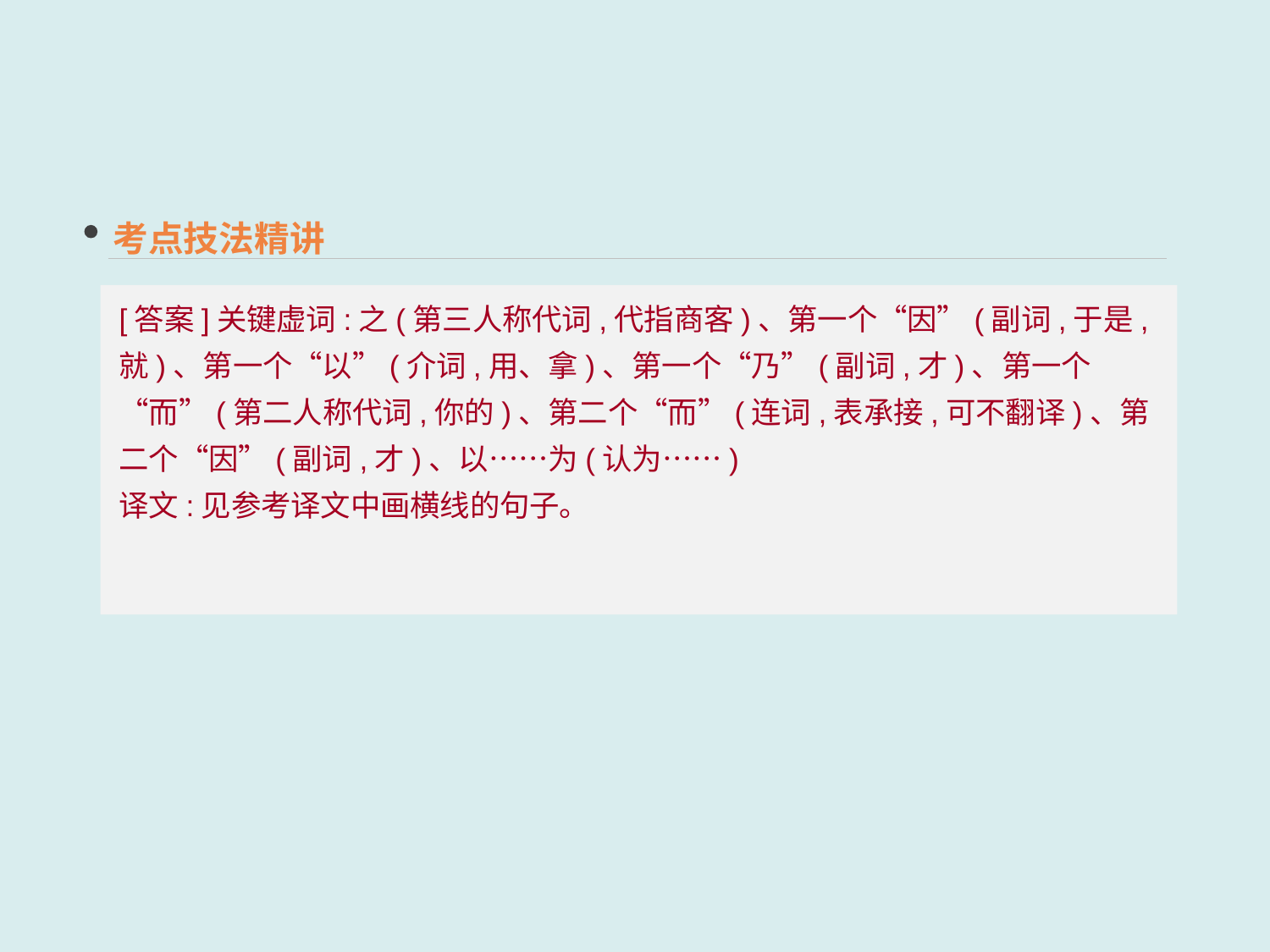

考点技法精讲

[答案]关键虚词:之(第三人称代词,代指商客)、第一个“因”(副词,于是,就)、第一个“以”(介词,用、拿)、第一个“乃”(副词,才)、第一个“而”(第二人称代词,你的)、第二个“而”(连词,表承接,可不翻译)、第二个“因”(副词,才)、以……为(认为……)
译文:见参考译文中画横线的句子。